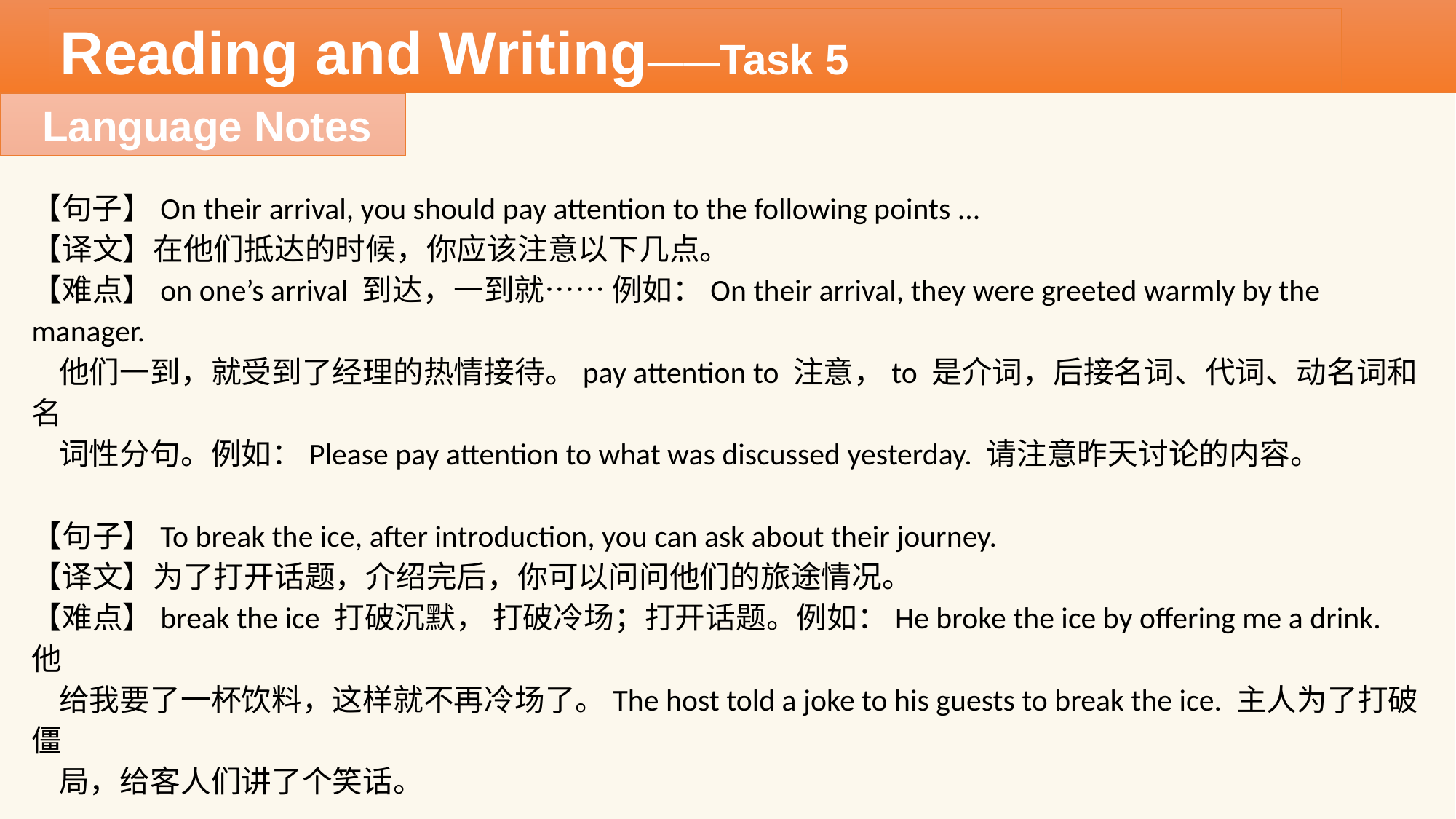

Reading and Writing——Task 5
Language Notes
【句子】On their arrival, you should pay attention to the following points ...
【译文】在他们抵达的时候，你应该注意以下几点。
【难点】on one’s arrival 到达，一到就…… 例如：On their arrival, they were greeted warmly by the manager.
   他们一到，就受到了经理的热情接待。pay attention to 注意，to 是介词，后接名词、代词、动名词和名
   词性分句。例如：Please pay attention to what was discussed yesterday. 请注意昨天讨论的内容。

【句子】To break the ice, after introduction, you can ask about their journey.
【译文】为了打开话题，介绍完后，你可以问问他们的旅途情况。
【难点】break the ice 打破沉默， 打破冷场；打开话题。例如：He broke the ice by offering me a drink. 他
   给我要了一杯饮料，这样就不再冷场了。The host told a joke to his guests to break the ice. 主人为了打破僵
   局，给客人们讲了个笑话。